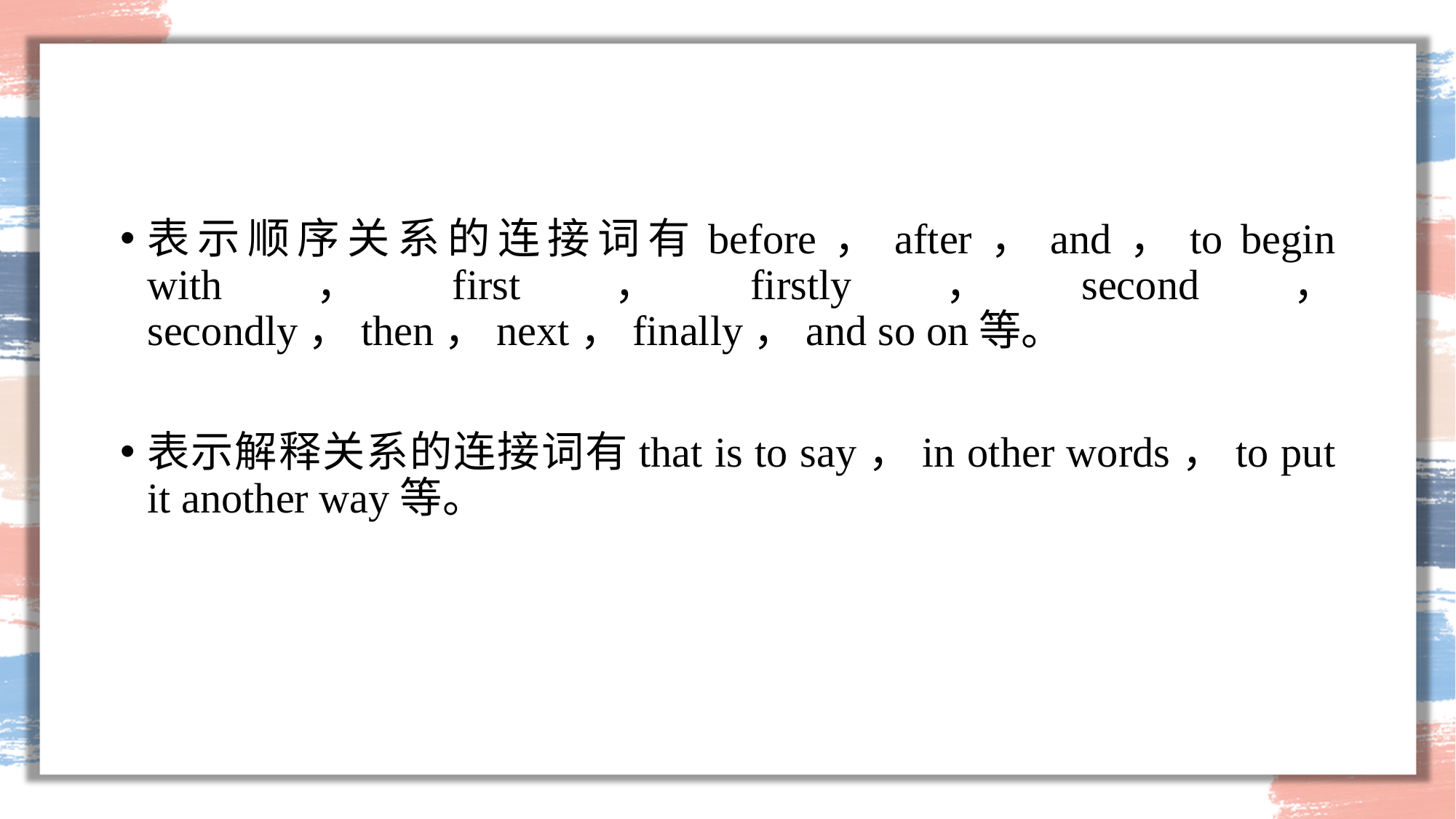

#
表示顺序关系的连接词有before，after，and，to begin with，first，firstly，second， secondly，then，next，finally，and so on等。

表示解释关系的连接词有that is to say，in other words，to put it another way等。
52